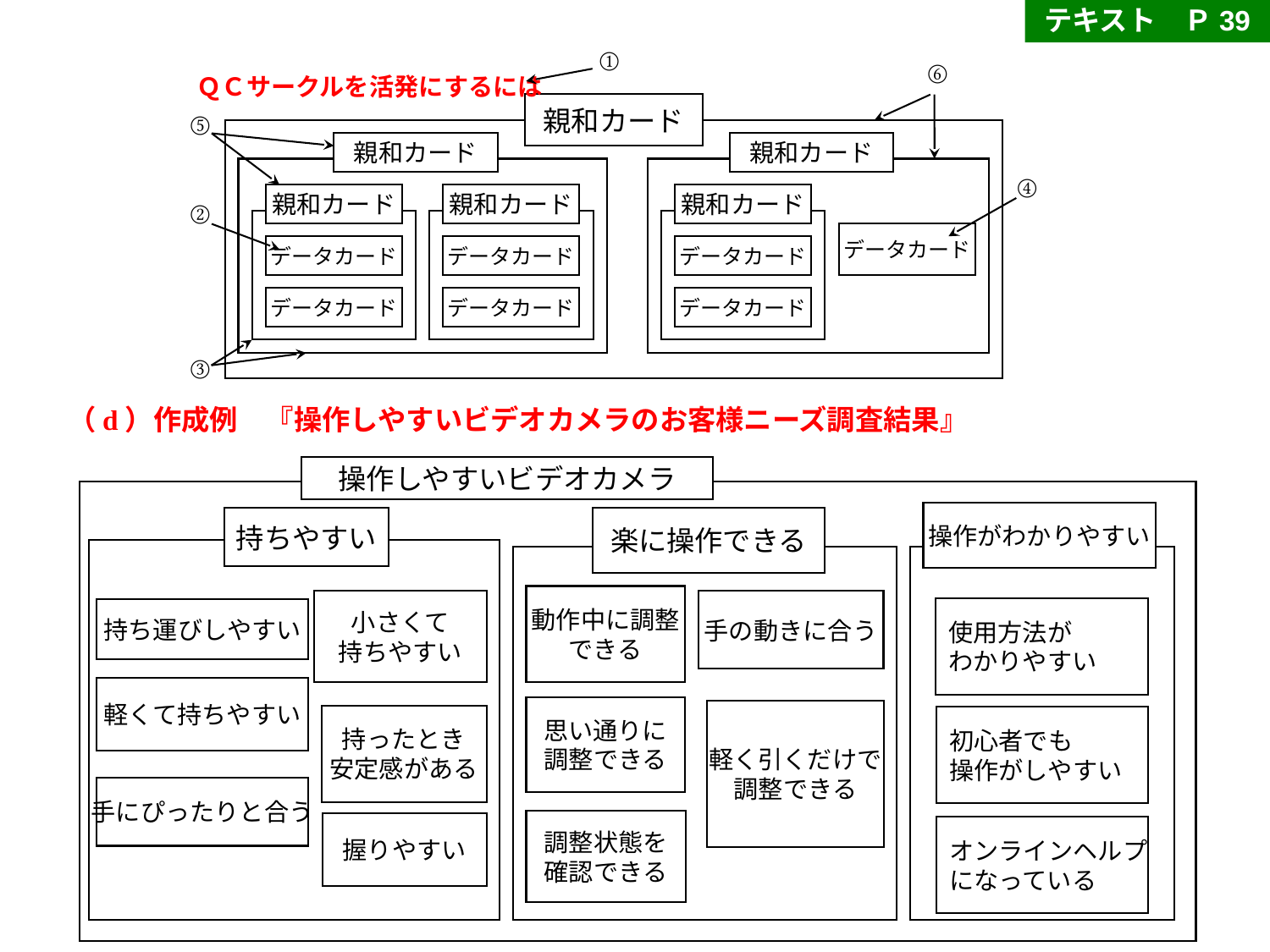

テキスト　Ｐ39
①
⑥
ＱＣサークルを活発にするには

親和カード

⑤

親和カード
親和カード

④
親和カード
親和カード
親和カード
②

データカード

データカード
データカード
データカード
データカード
データカード
データカード

③

（d）作成例　『操作しやすいビデオカメラのお客様ニーズ調査結果』
操作しやすいビデオカメラ

操作がわかりやすい
持ちやすい
楽に操作できる

動作中に調整
できる
小さくて
持ちやすい
手の動きに合う
使用方法が
わかりやすい
持ち運びしやすい
軽くて持ちやすい
思い通りに
調整できる
軽く引くだけで
調整できる
持ったとき
安定感がある
初心者でも
操作がしやすい
手にぴったりと合う
調整状態を
確認できる
握りやすい
オンラインヘルプ
になっている